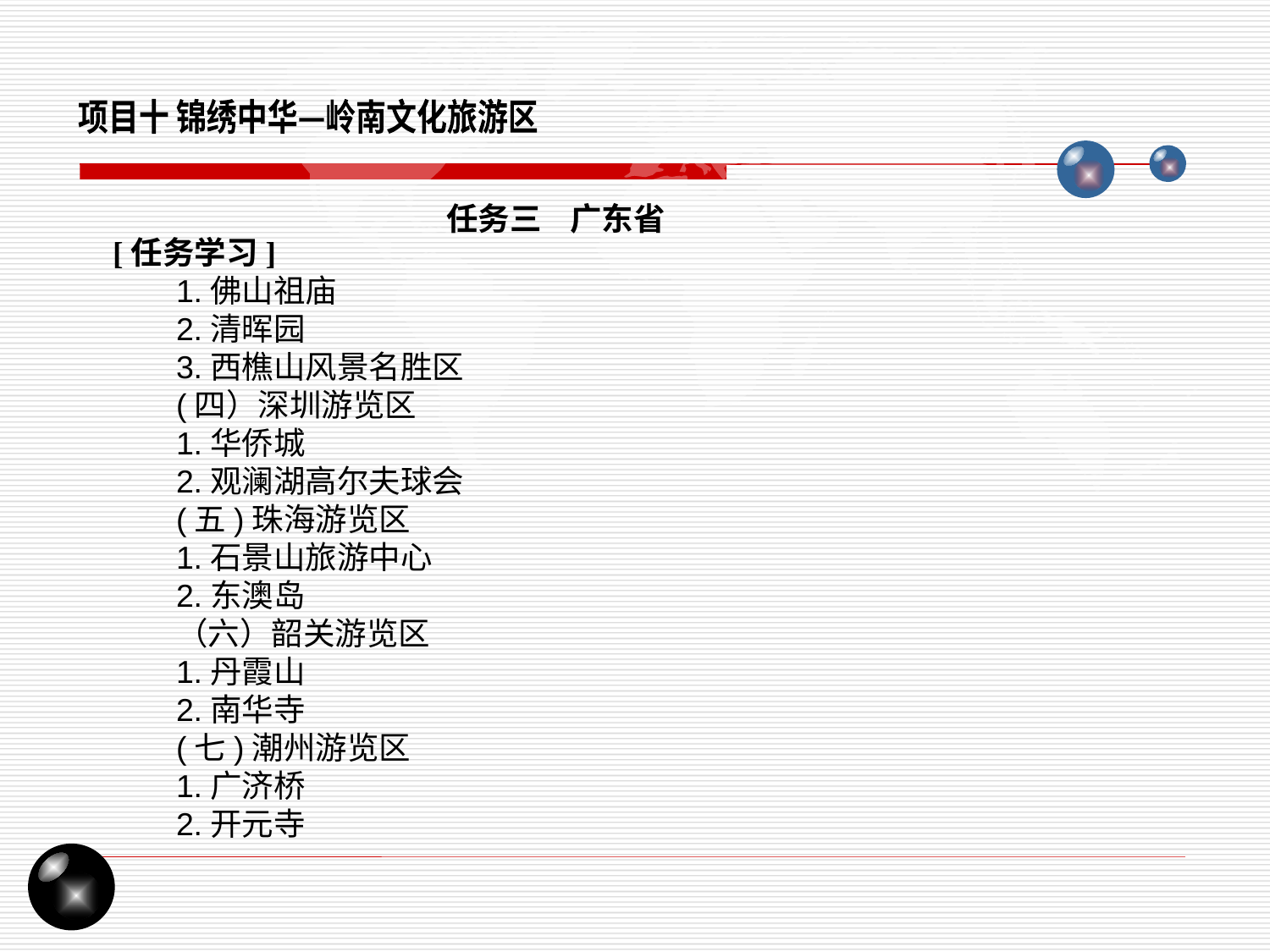

项目十 锦绣中华—岭南文化旅游区
任务三    广东省
[任务学习]
1.佛山祖庙
2.清晖园
3.西樵山风景名胜区
(四）深圳游览区
1.华侨城
2.观澜湖高尔夫球会
(五)珠海游览区
1.石景山旅游中心
2.东澳岛
（六）韶关游览区
1.丹霞山
2.南华寺
(七)潮州游览区
1.广济桥
2.开元寺